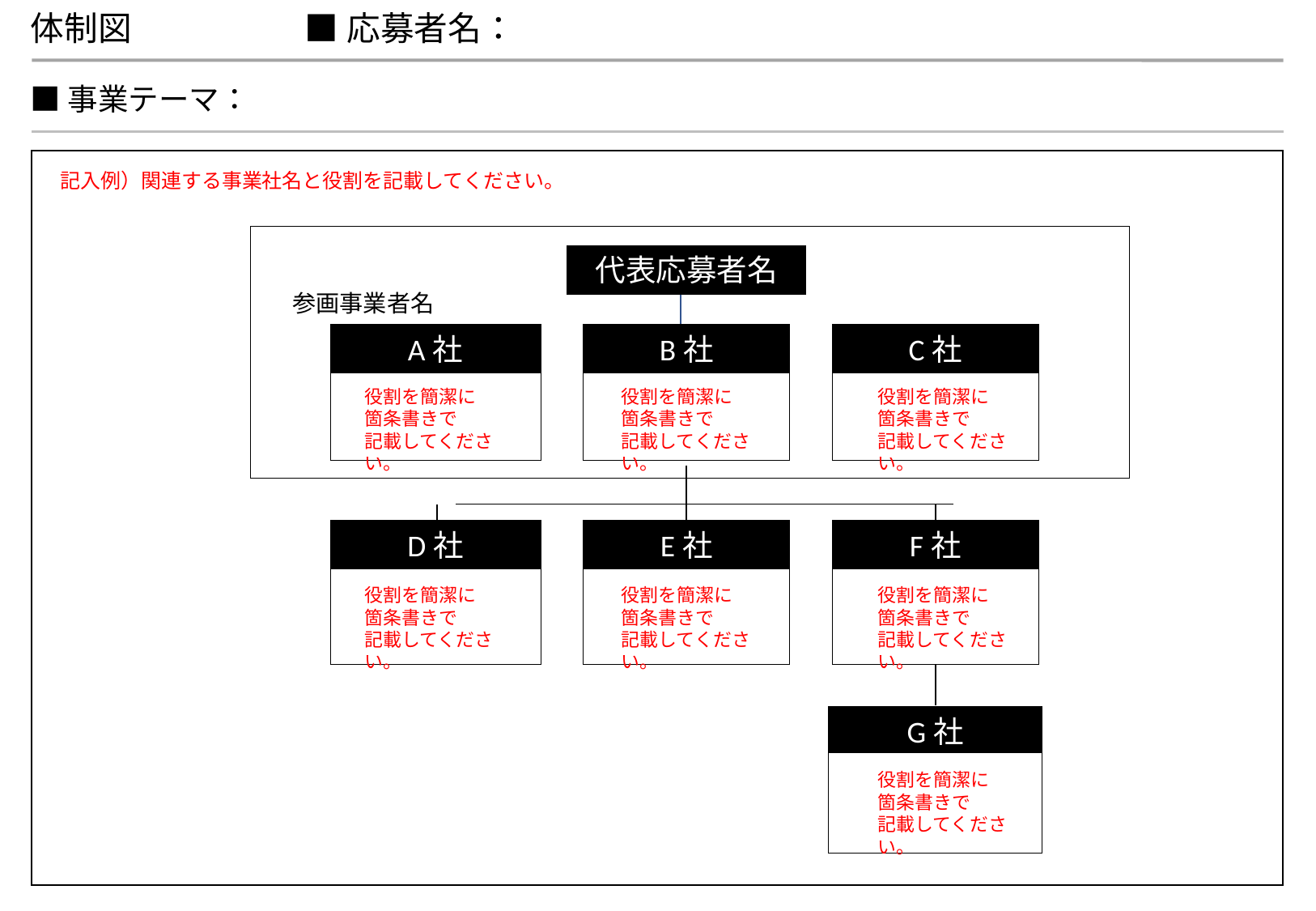

体制図
■応募者名：
■事業テーマ：

記入例）関連する事業社名と役割を記載してください。

代表応募者名
参画事業者名

A社
B社
C社

B社
C社
役割を簡潔に
箇条書きで
記載してください。
役割を簡潔に
箇条書きで
記載してください。
役割を簡潔に
箇条書きで
記載してください。

D社
E社
F社

B社
C社
役割を簡潔に
箇条書きで
記載してください。
役割を簡潔に
箇条書きで
記載してください。
役割を簡潔に
箇条書きで
記載してください。

G社
A社
役割を簡潔に
箇条書きで
記載してください。